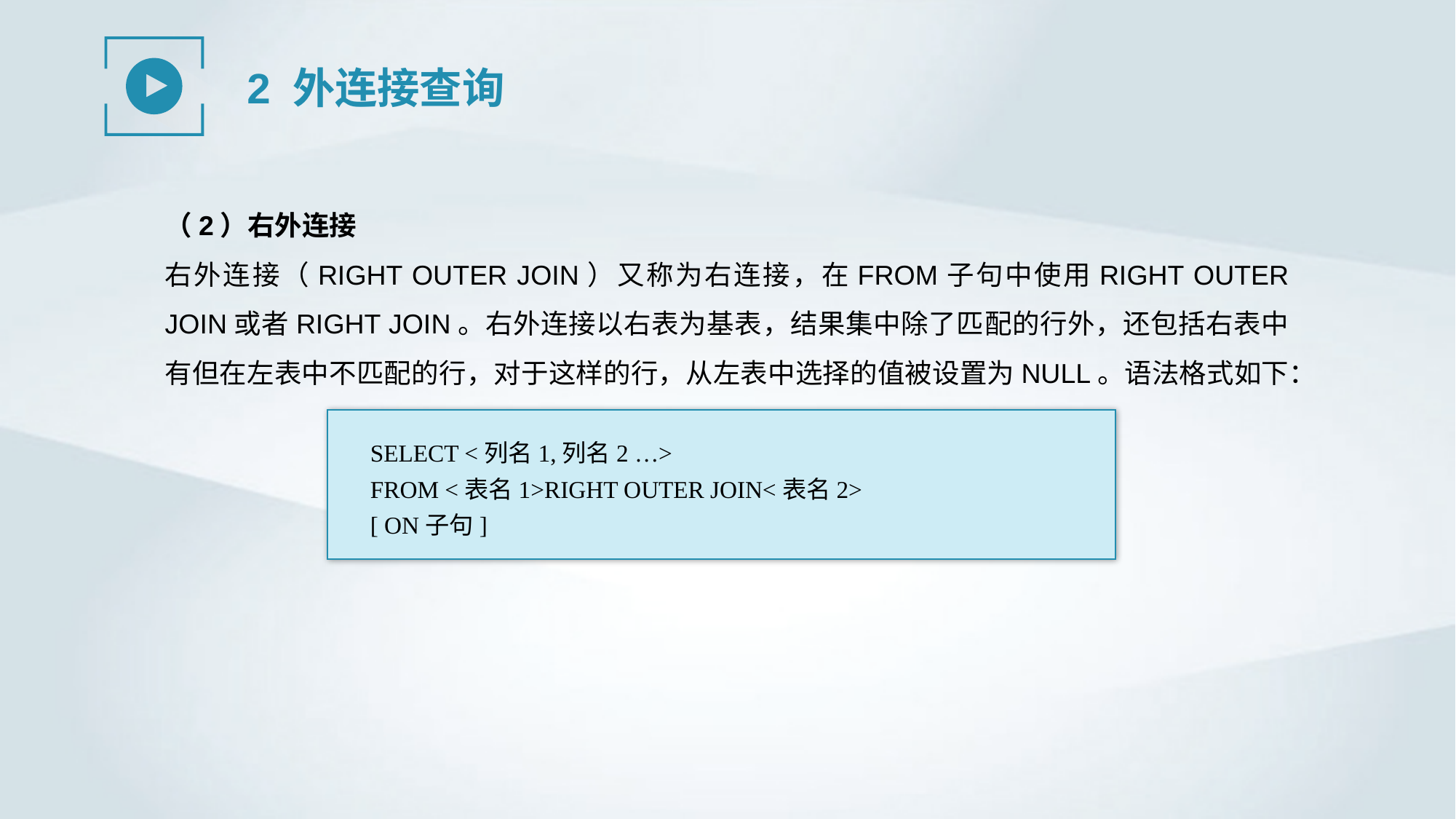

2 外连接查询
（2）右外连接
右外连接（RIGHT OUTER JOIN）又称为右连接，在FROM子句中使用RIGHT OUTER JOIN或者RIGHT JOIN。右外连接以右表为基表，结果集中除了匹配的行外，还包括右表中有但在左表中不匹配的行，对于这样的行，从左表中选择的值被设置为NULL。语法格式如下：

SELECT <列名1,列名2 …>
FROM <表名1>RIGHT OUTER JOIN<表名2>
[ ON子句]